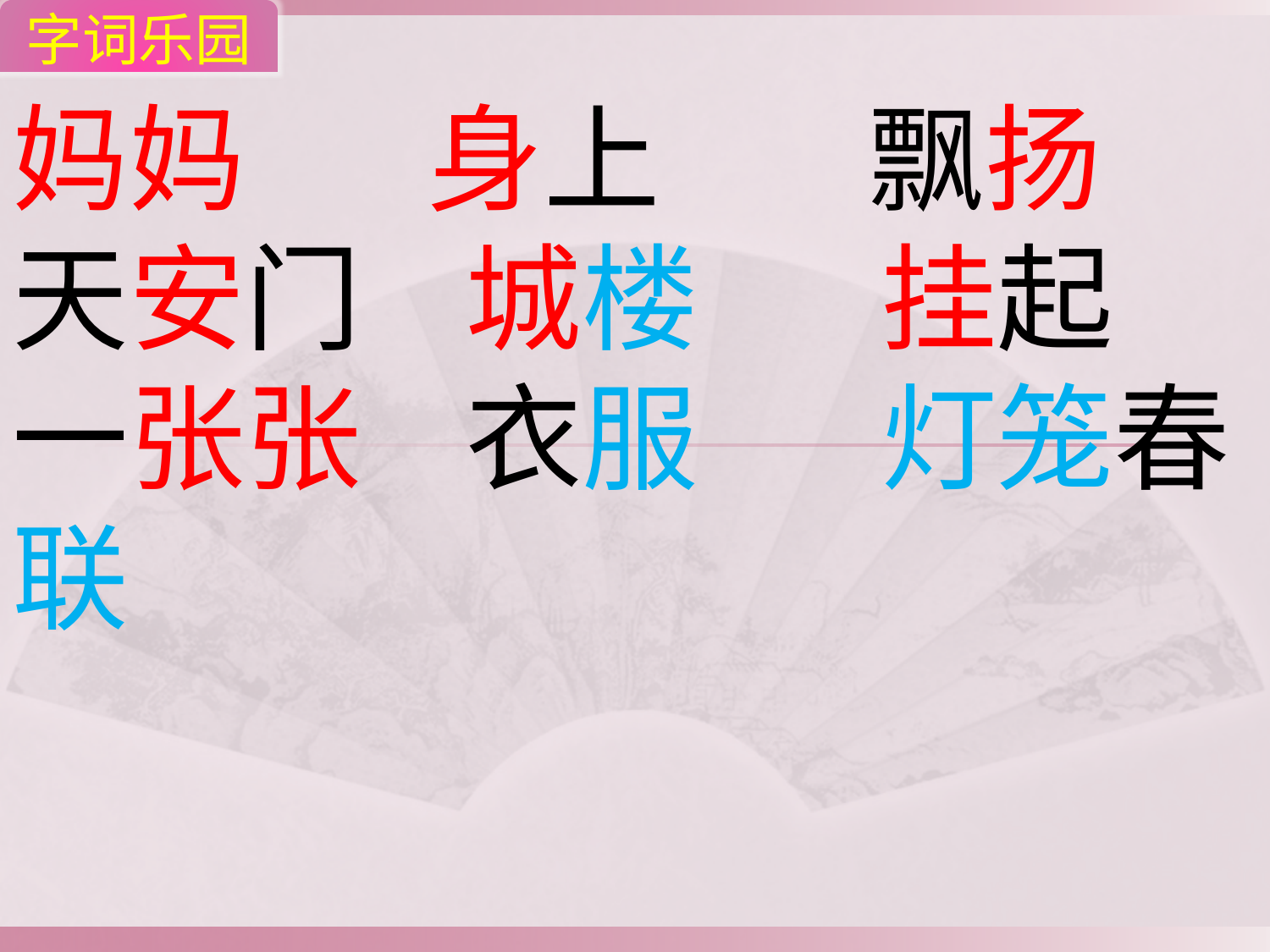

字词乐园
妈妈       身上        飘扬
天安门    城楼       挂起
一张张    衣服       灯笼春联